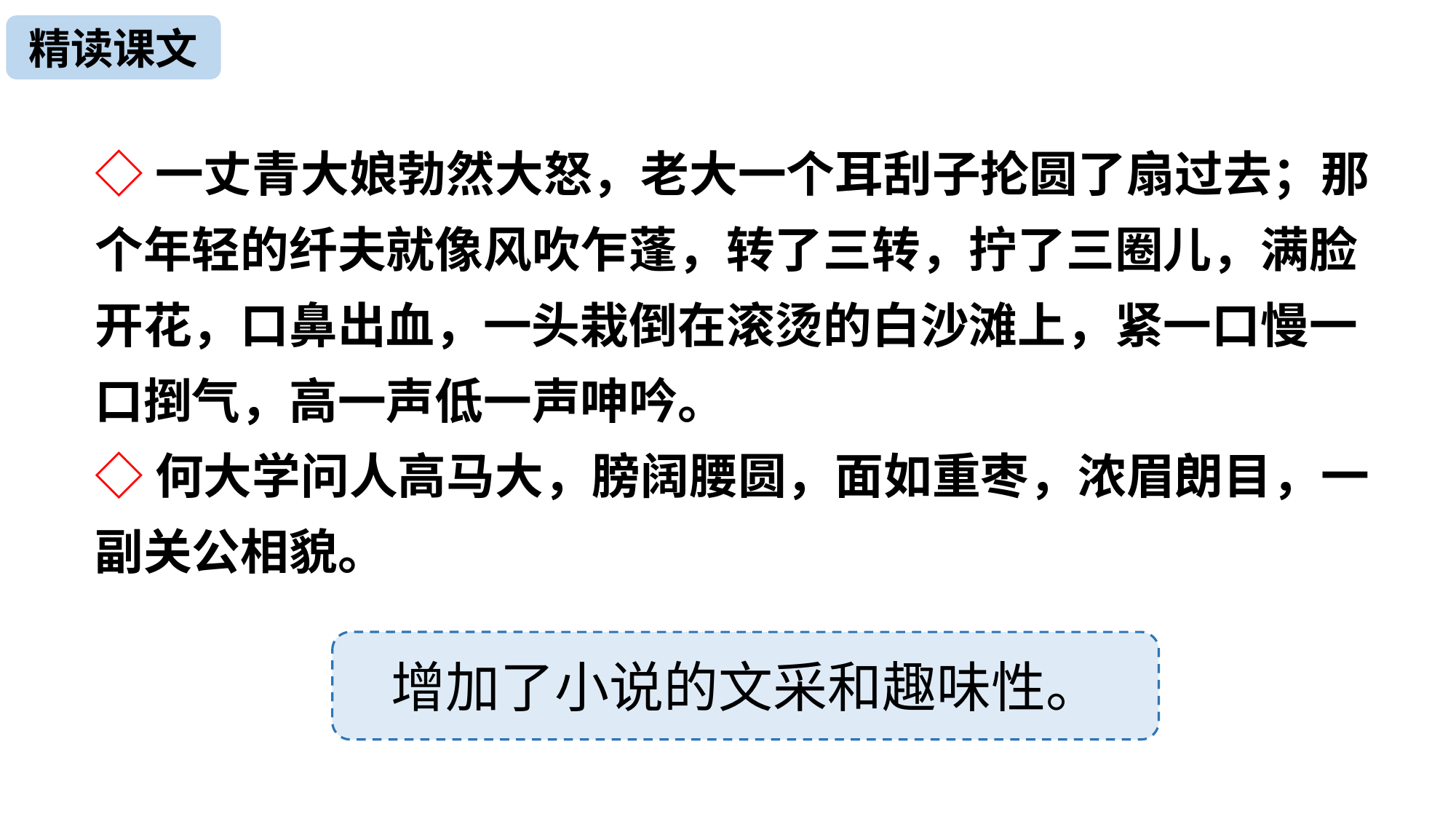

精读课文
◇一丈青大娘勃然大怒，老大一个耳刮子抡圆了扇过去；那个年轻的纤夫就像风吹乍蓬，转了三转，拧了三圈儿，满脸开花，口鼻出血，一头栽倒在滚烫的白沙滩上，紧一口慢一口捯气，高一声低一声呻吟。
◇何大学问人高马大，膀阔腰圆，面如重枣，浓眉朗目，一副关公相貌。
增加了小说的文采和趣味性。